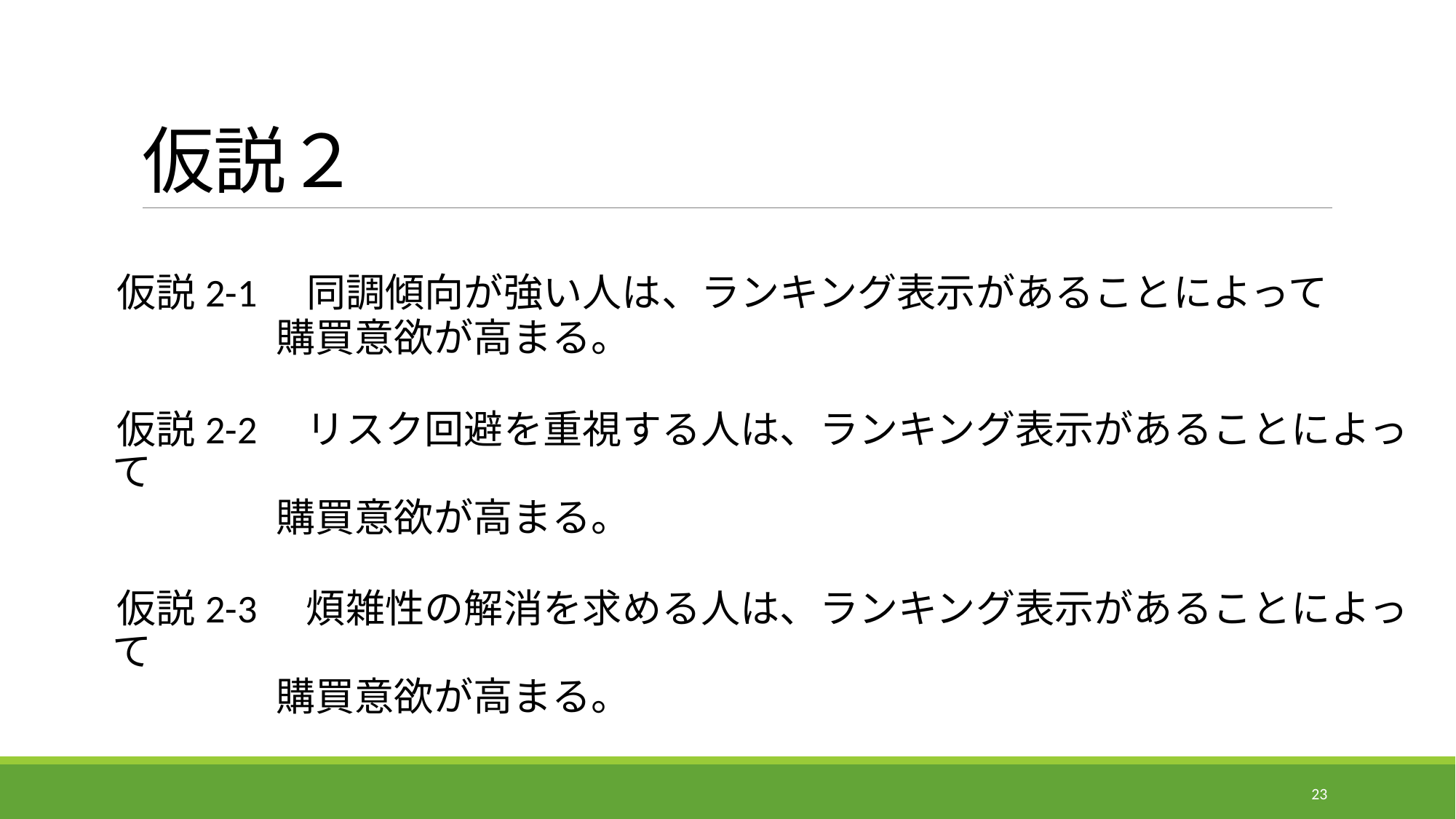

# 仮説２
仮説2-1　同調傾向が強い人は、ランキング表示があることによって
購買意欲が高まる。

仮説2-2　リスク回避を重視する人は、ランキング表示があることによって
購買意欲が高まる。

仮説2-3　煩雑性の解消を求める人は、ランキング表示があることによって
購買意欲が高まる。

23